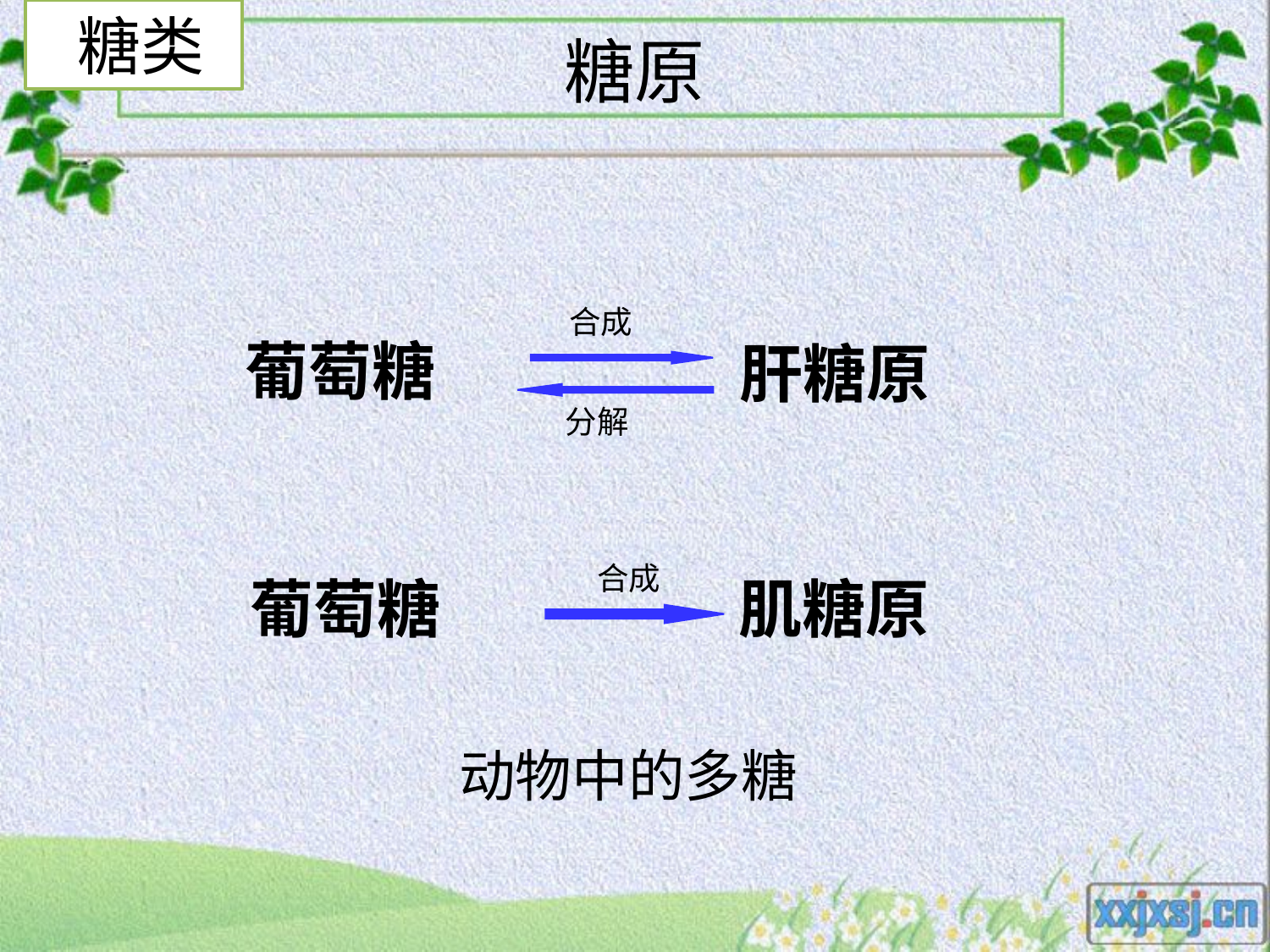

糖类
# 糖原
合成

葡萄糖
肝糖原

分解
合成
葡萄糖
肌糖原

动物中的多糖